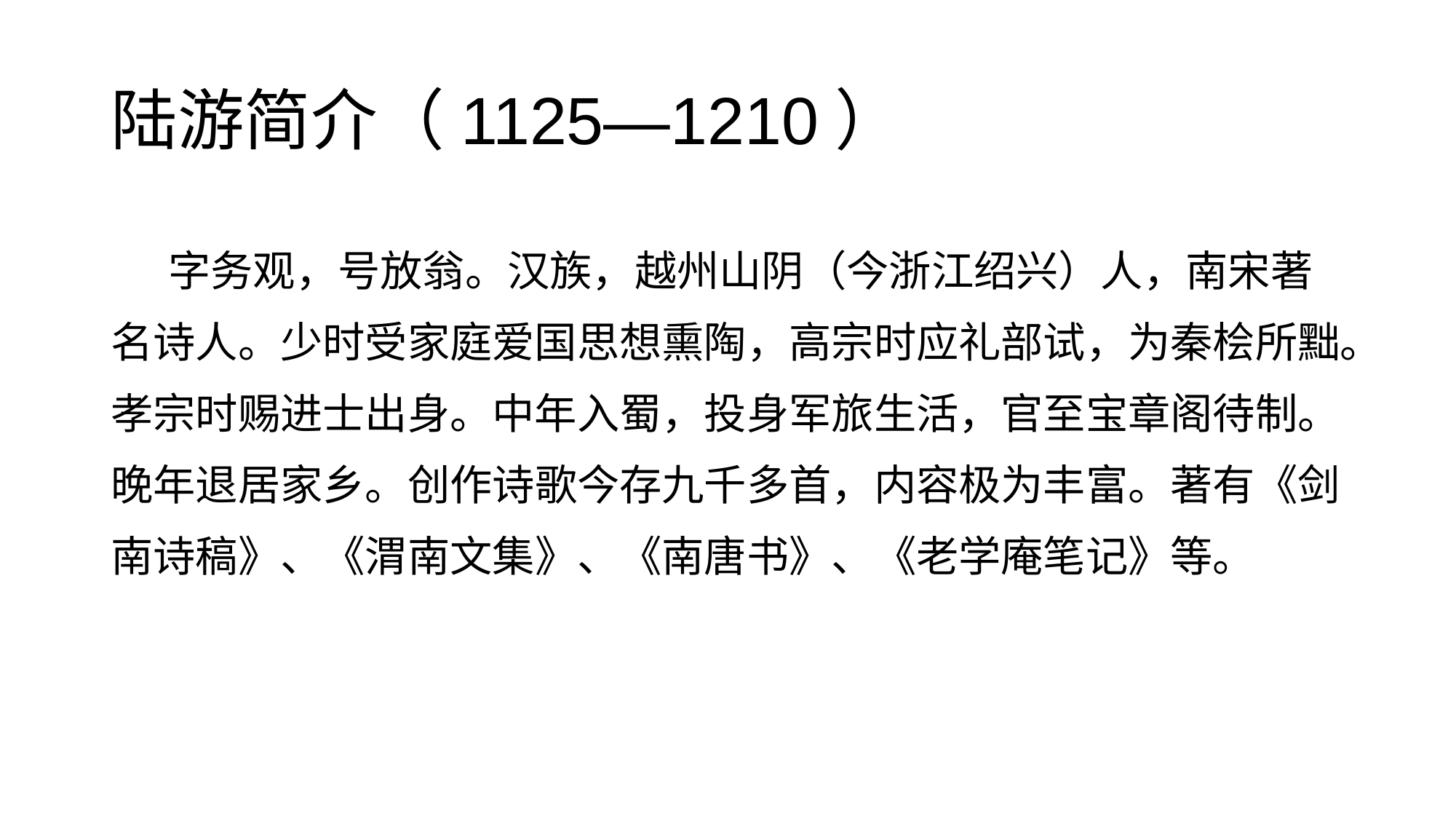

# 陆游简介（1125—1210）
     字务观，号放翁。汉族，越州山阴（今浙江绍兴）人，南宋著名诗人。少时受家庭爱国思想熏陶，高宗时应礼部试，为秦桧所黜。孝宗时赐进士出身。中年入蜀，投身军旅生活，官至宝章阁待制。晚年退居家乡。创作诗歌今存九千多首，内容极为丰富。著有《剑南诗稿》、《渭南文集》、《南唐书》、《老学庵笔记》等。